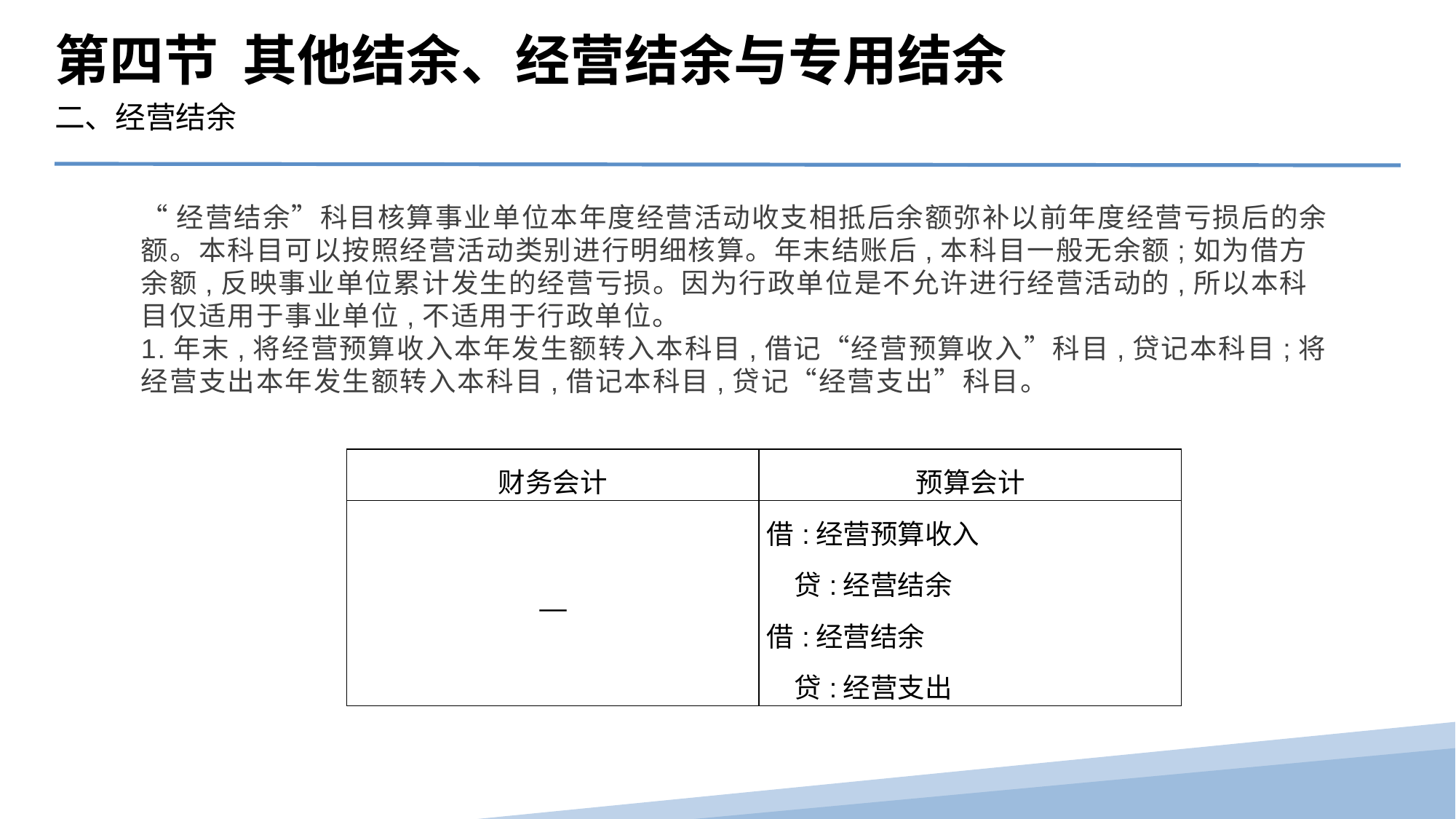

第四节  其他结余、经营结余与专用结余
二、经营结余
“经营结余”科目核算事业单位本年度经营活动收支相抵后余额弥补以前年度经营亏损后的余额。本科目可以按照经营活动类别进行明细核算。年末结账后,本科目一般无余额;如为借方余额,反映事业单位累计发生的经营亏损。因为行政单位是不允许进行经营活动的,所以本科目仅适用于事业单位,不适用于行政单位。
1.年末,将经营预算收入本年发生额转入本科目,借记“经营预算收入”科目,贷记本科目;将经营支出本年发生额转入本科目,借记本科目,贷记“经营支出”科目。

| 财务会计 | 预算会计 |
| --- | --- |
| — | 借:经营预算收入 贷:经营结余 借:经营结余 贷:经营支出 |